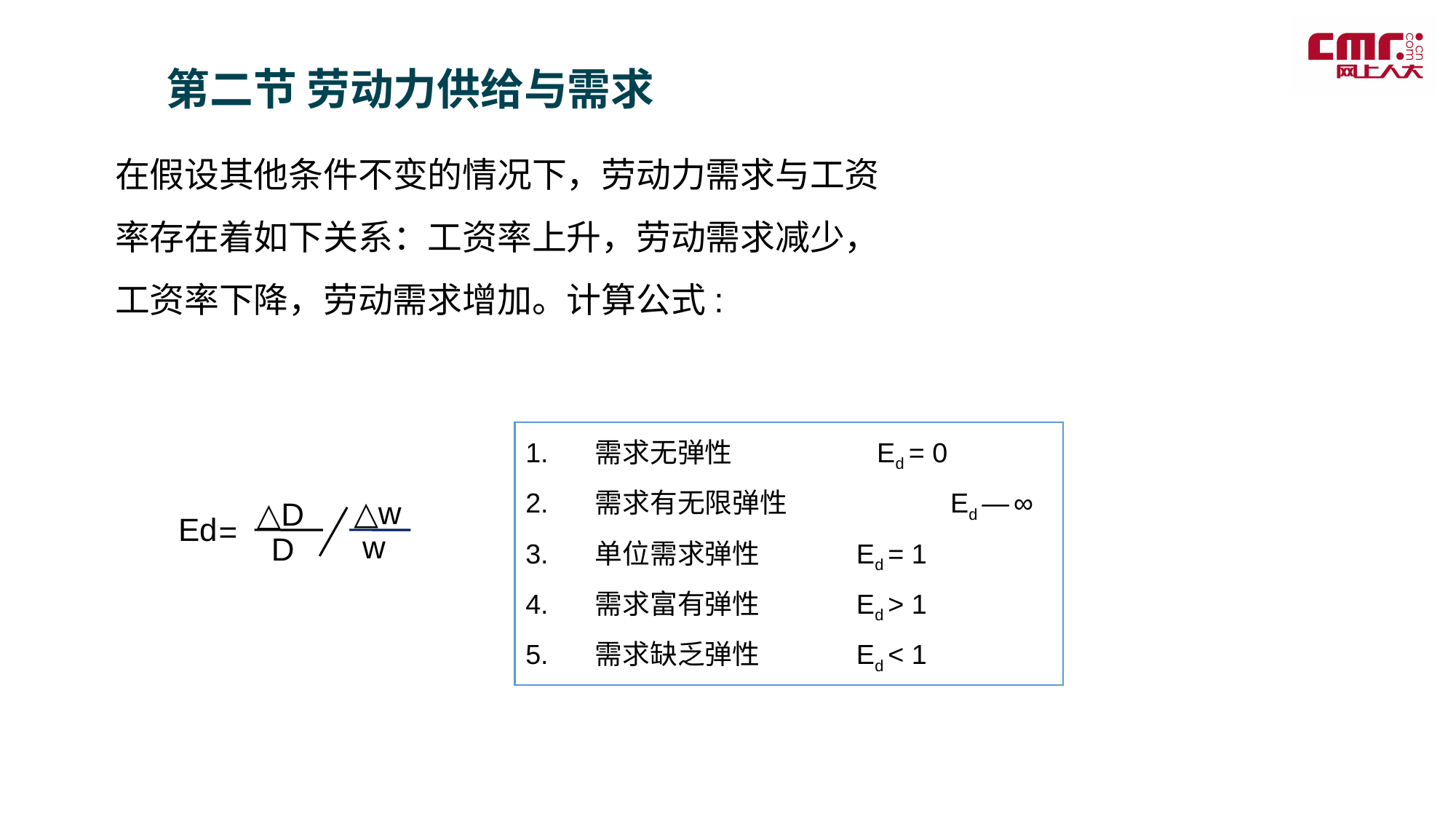

第二节 劳动力供给与需求
在假设其他条件不变的情况下，劳动力需求与工资率存在着如下关系：工资率上升，劳动需求减少，工资率下降，劳动需求增加。计算公式:

需求无弹性  	　　　 Ed = 0
需求有无限弹性  	           Ed — ∞
单位需求弹性  	           Ed = 1
需求富有弹性  	           Ed > 1
需求缺乏弹性  	           Ed < 1

△w
△D
Ed
=

w
D